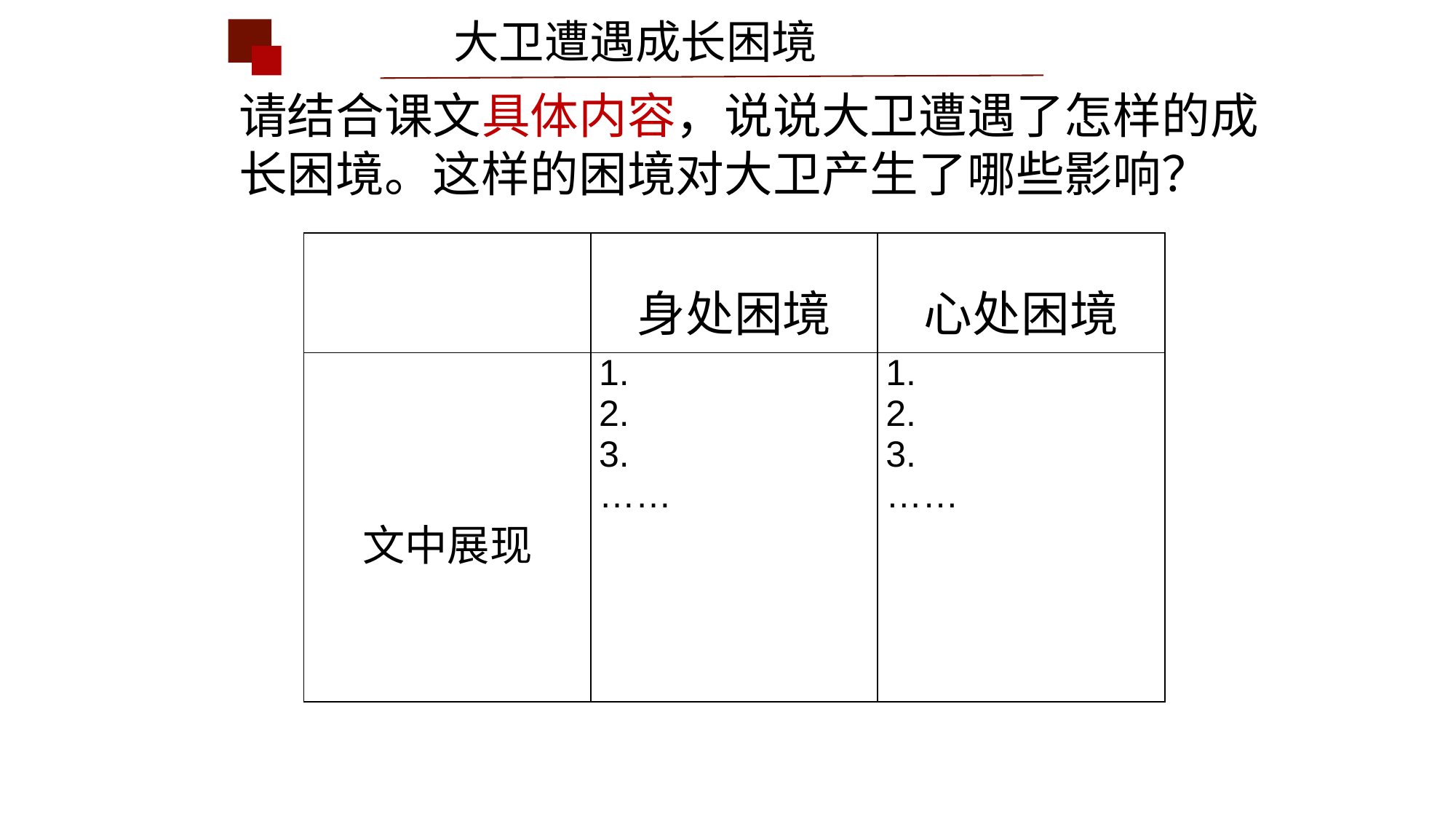

大卫遭遇成长困境

请结合课文具体内容，说说大卫遭遇了怎样的成长困境。这样的困境对大卫产生了哪些影响？
|  | 身处困境 | 心处困境 |
| --- | --- | --- |
| 文中展现 | 1. 2. 3. …… | 1. 2. 3. …… |